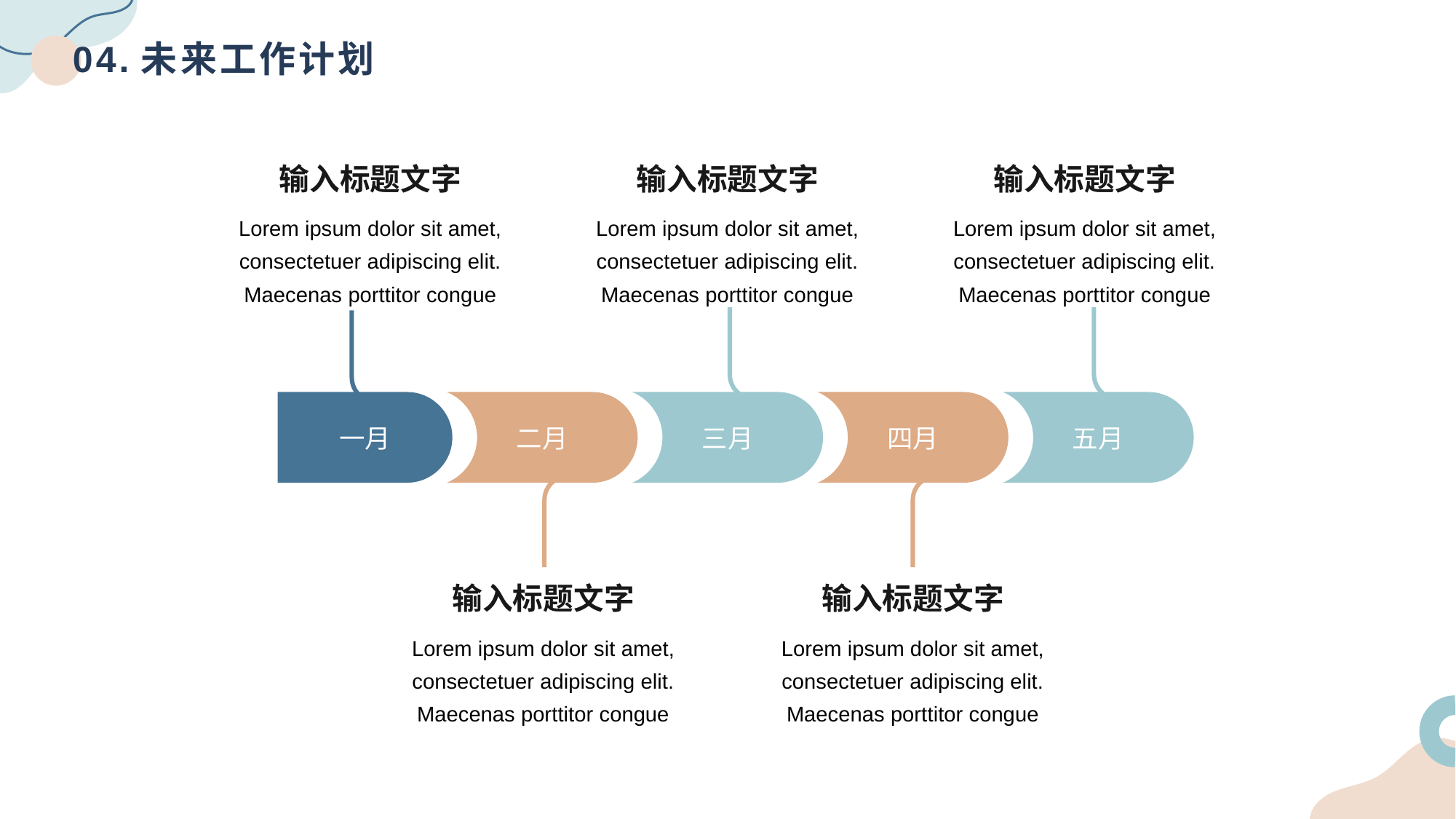

# 04.未来工作计划
输入标题文字
Lorem ipsum dolor sit amet, consectetuer adipiscing elit. Maecenas porttitor congue
输入标题文字
Lorem ipsum dolor sit amet, consectetuer adipiscing elit. Maecenas porttitor congue
输入标题文字
Lorem ipsum dolor sit amet, consectetuer adipiscing elit. Maecenas porttitor congue
三月

五月

一月
二月

四月

输入标题文字
Lorem ipsum dolor sit amet, consectetuer adipiscing elit. Maecenas porttitor congue
输入标题文字
Lorem ipsum dolor sit amet, consectetuer adipiscing elit. Maecenas porttitor congue